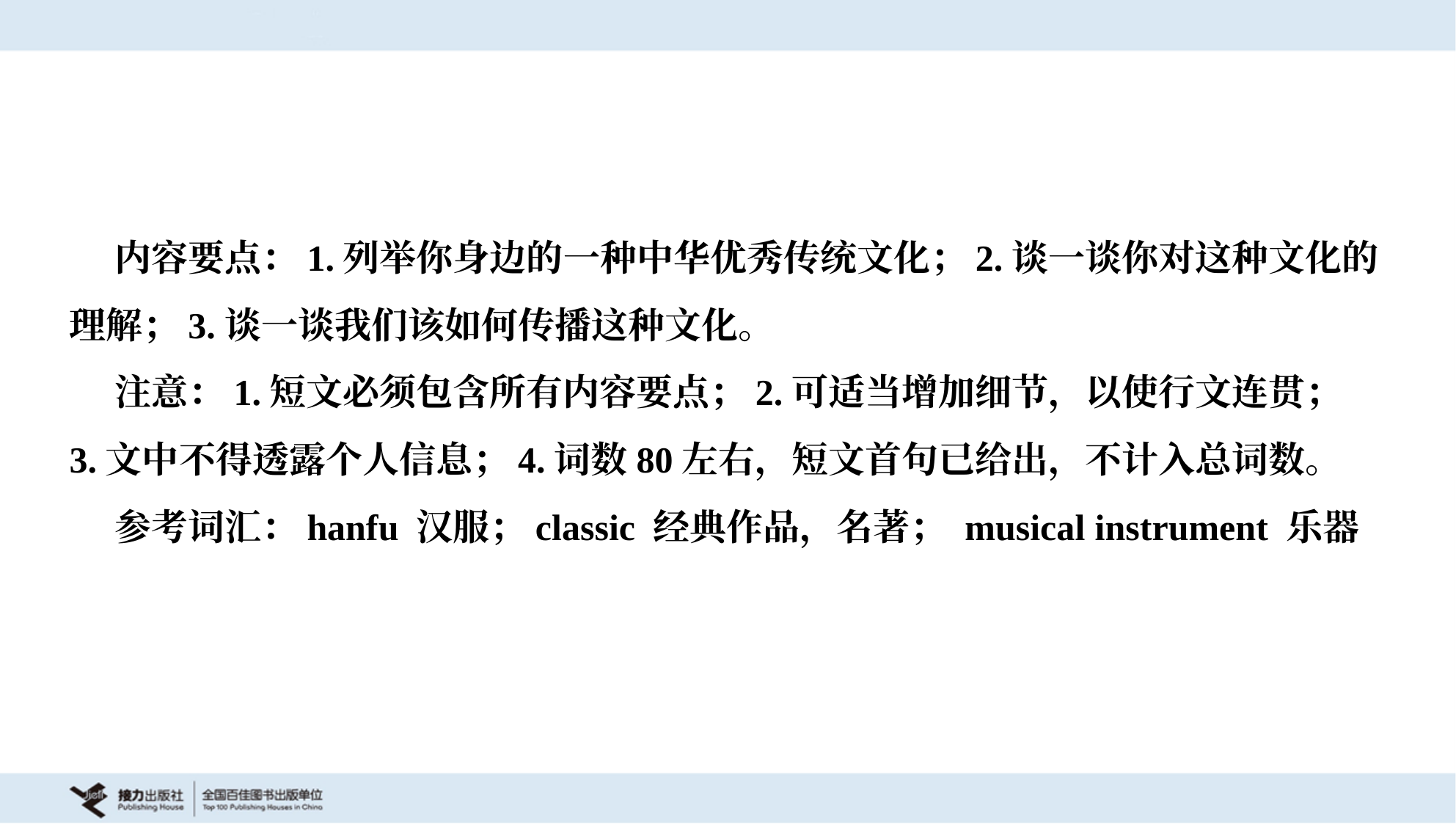

内容要点：1.列举你身边的一种中华优秀传统文化；2.谈一谈你对这种文化的
理解；3.谈一谈我们该如何传播这种文化。
    注意：1.短文必须包含所有内容要点；2.可适当增加细节，以使行文连贯；
3.文中不得透露个人信息；4.词数80左右，短文首句已给出，不计入总词数。
    参考词汇：hanfu 汉服；classic 经典作品，名著； musical instrument 乐器